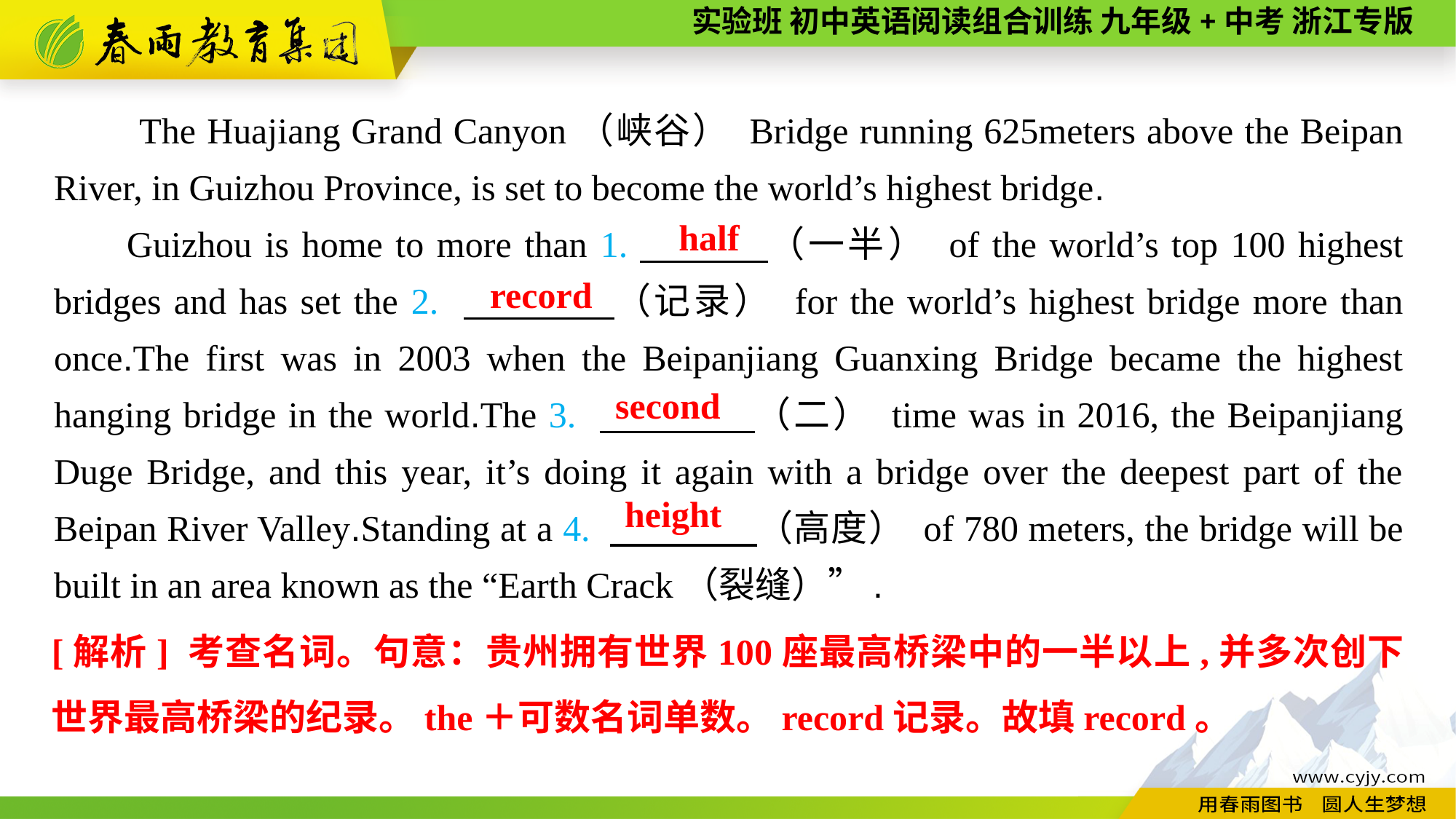

The Huajiang Grand Canyon（峡谷） Bridge running 625meters above the Beipan River, in Guizhou Province, is set to become the world’s highest bridge.
Guizhou is home to more than 1.　    　（一半） of the world’s top 100 highest bridges and has set the 2. 　      　（记录） for the world’s highest bridge more than once.The first was in 2003 when the Beipanjiang Guanxing Bridge became the highest hanging bridge in the world.The 3. 　       　（二） time was in 2016, the Beipanjiang Duge Bridge, and this year, it’s doing it again with a bridge over the deepest part of the Beipan River Valley.Standing at a 4. 　        　（高度） of 780 meters, the bridge will be built in an area known as the “Earth Crack（裂缝）”.
half
record
second
height
[解析] 考查名词。句意：贵州拥有世界100座最高桥梁中的一半以上,并多次创下世界最高桥梁的纪录。the＋可数名词单数。record记录。故填record。